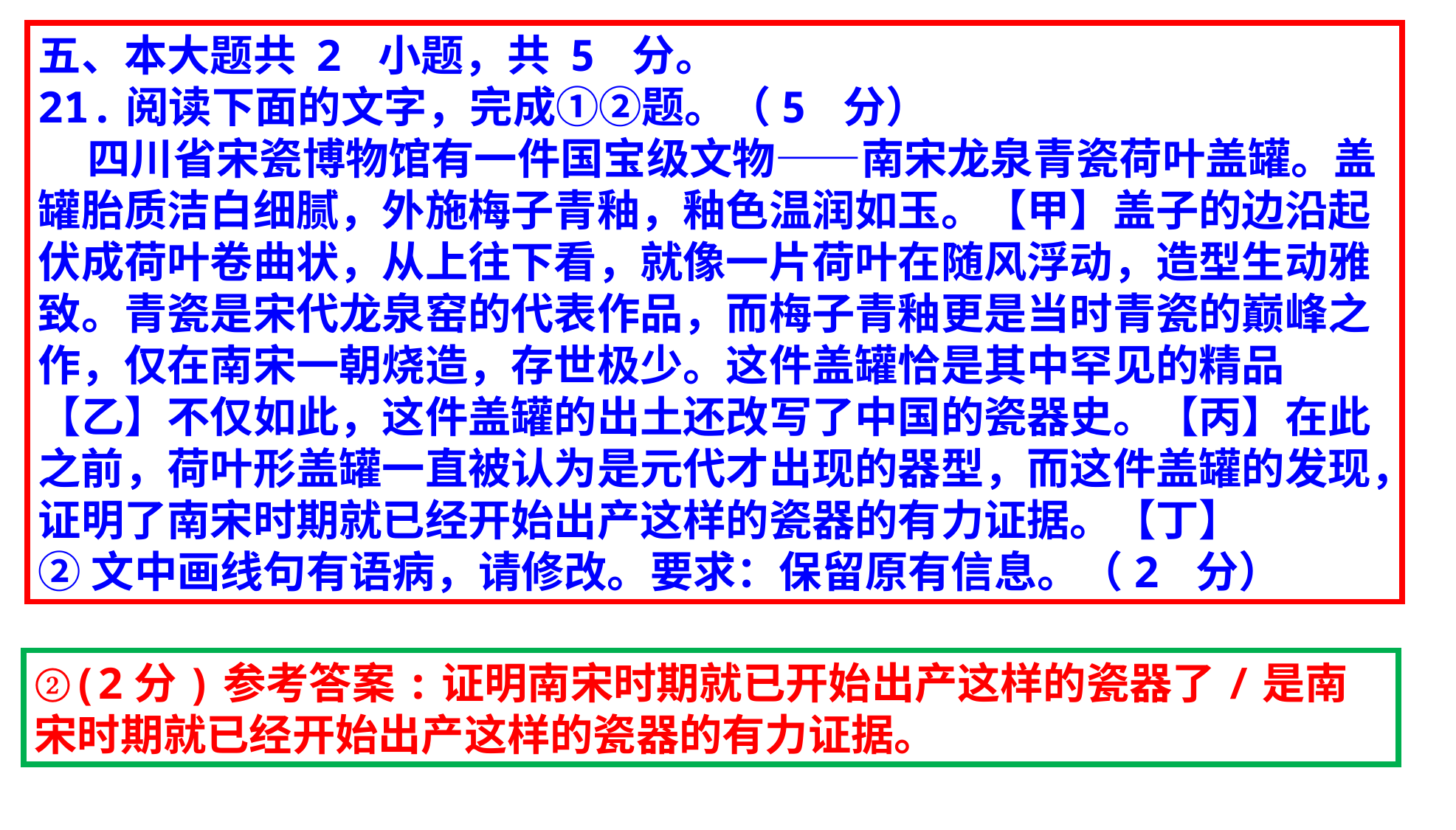

五、本大题共 2 小题，共 5 分。
21.阅读下面的文字，完成①②题。（5 分）
    四川省宋瓷博物馆有一件国宝级文物——南宋龙泉青瓷荷叶盖罐。盖罐胎质洁白细腻，外施梅子青釉，釉色温润如玉。【甲】盖子的边沿起伏成荷叶卷曲状，从上往下看，就像一片荷叶在随风浮动，造型生动雅致。青瓷是宋代龙泉窑的代表作品，而梅子青釉更是当时青瓷的巅峰之作，仅在南宋一朝烧造，存世极少。这件盖罐恰是其中罕见的精品【乙】不仅如此，这件盖罐的出土还改写了中国的瓷器史。【丙】在此之前，荷叶形盖罐一直被认为是元代才出现的器型，而这件盖罐的发现，证明了南宋时期就已经开始出产这样的瓷器的有力证据。【丁】
②文中画线句有语病，请修改。要求：保留原有信息。（2 分）
②(2分)参考答案:证明南宋时期就已开始出产这样的瓷器了/是南宋时期就已经开始出产这样的瓷器的有力证据。